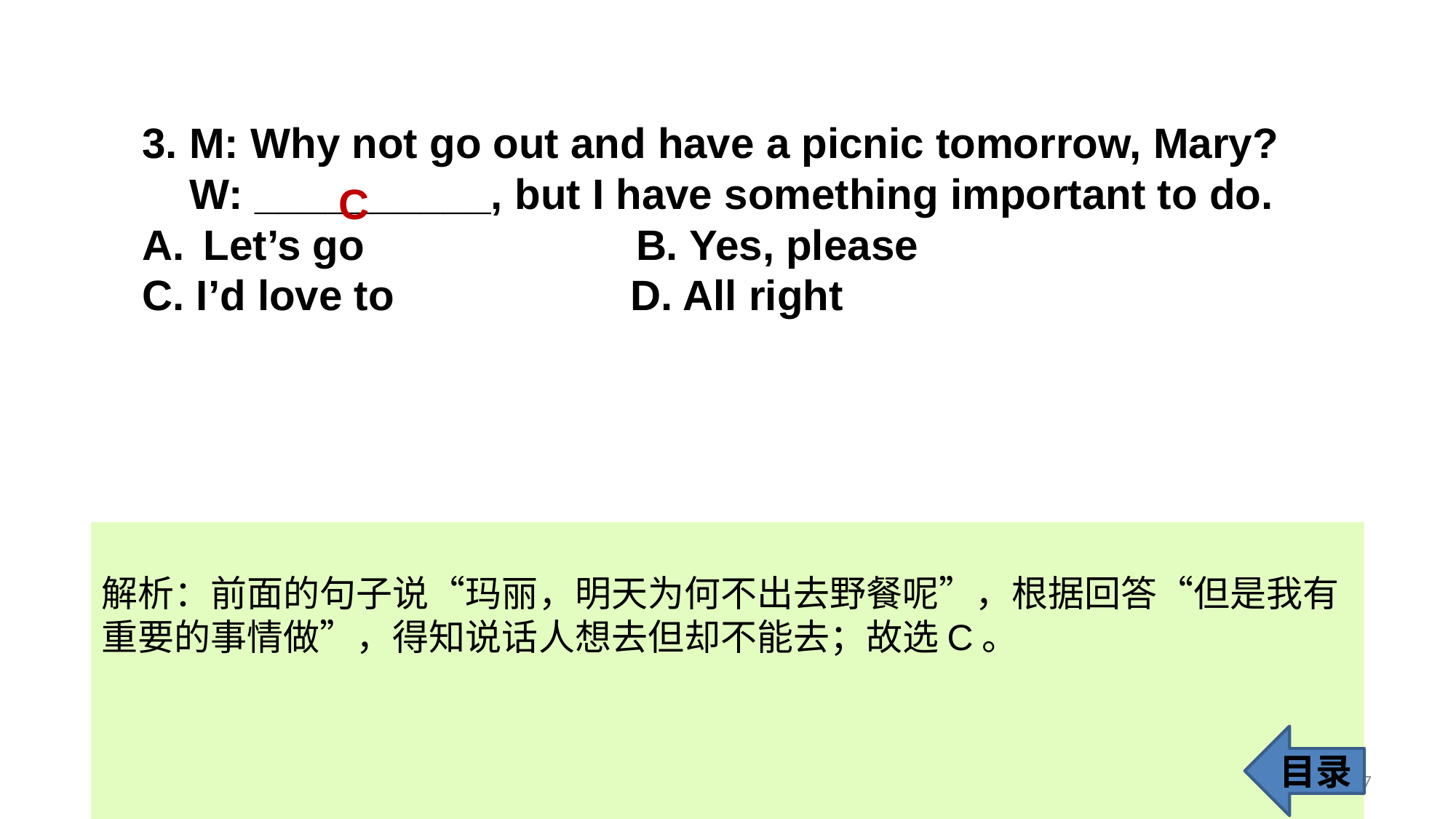

3. M: Why not go out and have a picnic tomorrow, Mary?
    W: __________, but I have something important to do.
Let’s go                       B. Yes, please
C. I’d love to                    D. All right
C

解析：前面的句子说“玛丽，明天为何不出去野餐呢”，根据回答“但是我有重要的事情做”，得知说话人想去但却不能去；故选C。
目录
7